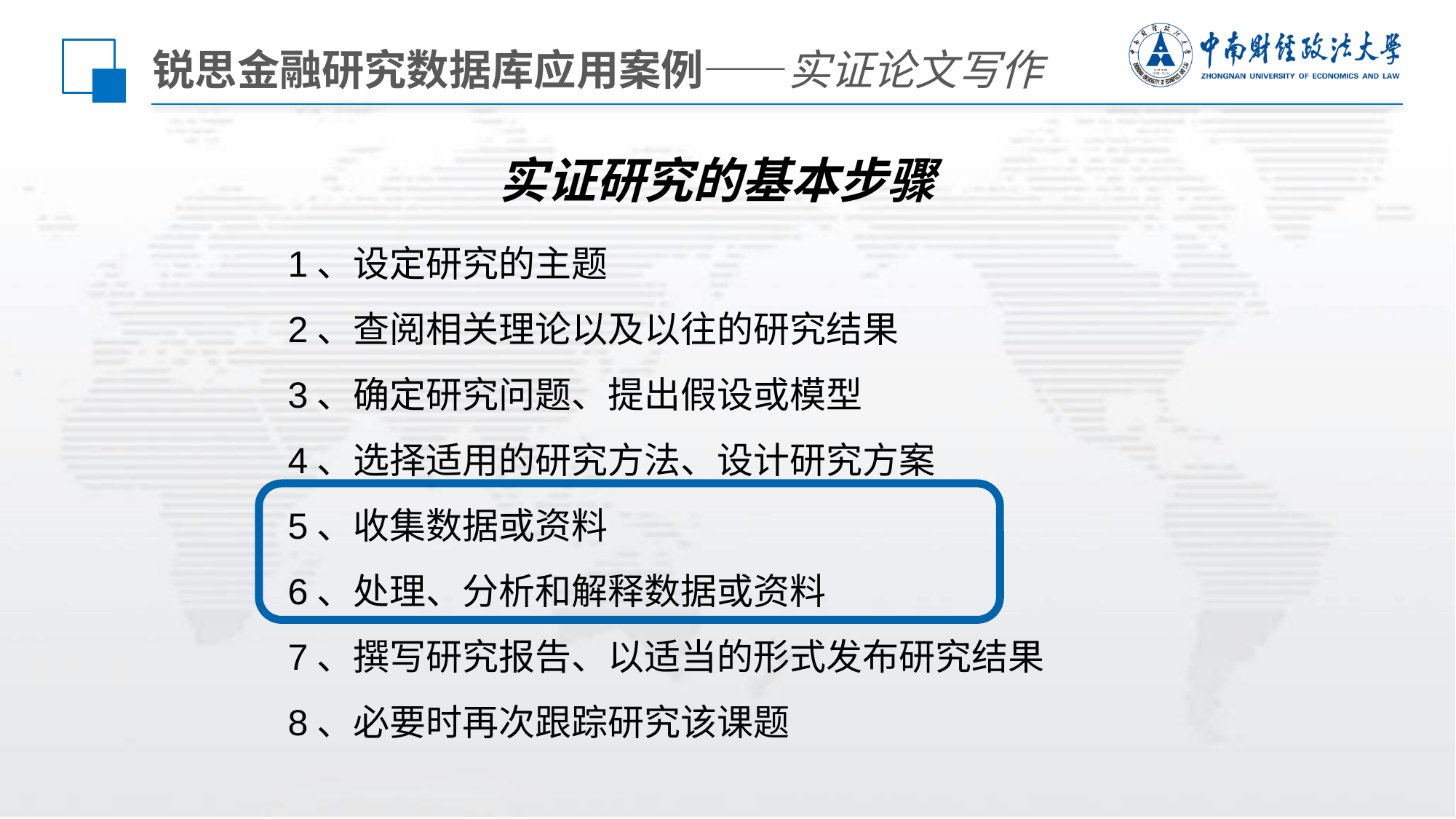

# 锐思金融研究数据库应用案例——实证论文写作
实证研究的基本步骤
1、设定研究的主题
2、查阅相关理论以及以往的研究结果
3、确定研究问题、提出假设或模型
4、选择适用的研究方法、设计研究方案
5、收集数据或资料
6、处理、分析和解释数据或资料
7、撰写研究报告、以适当的形式发布研究结果
8、必要时再次跟踪研究该课题